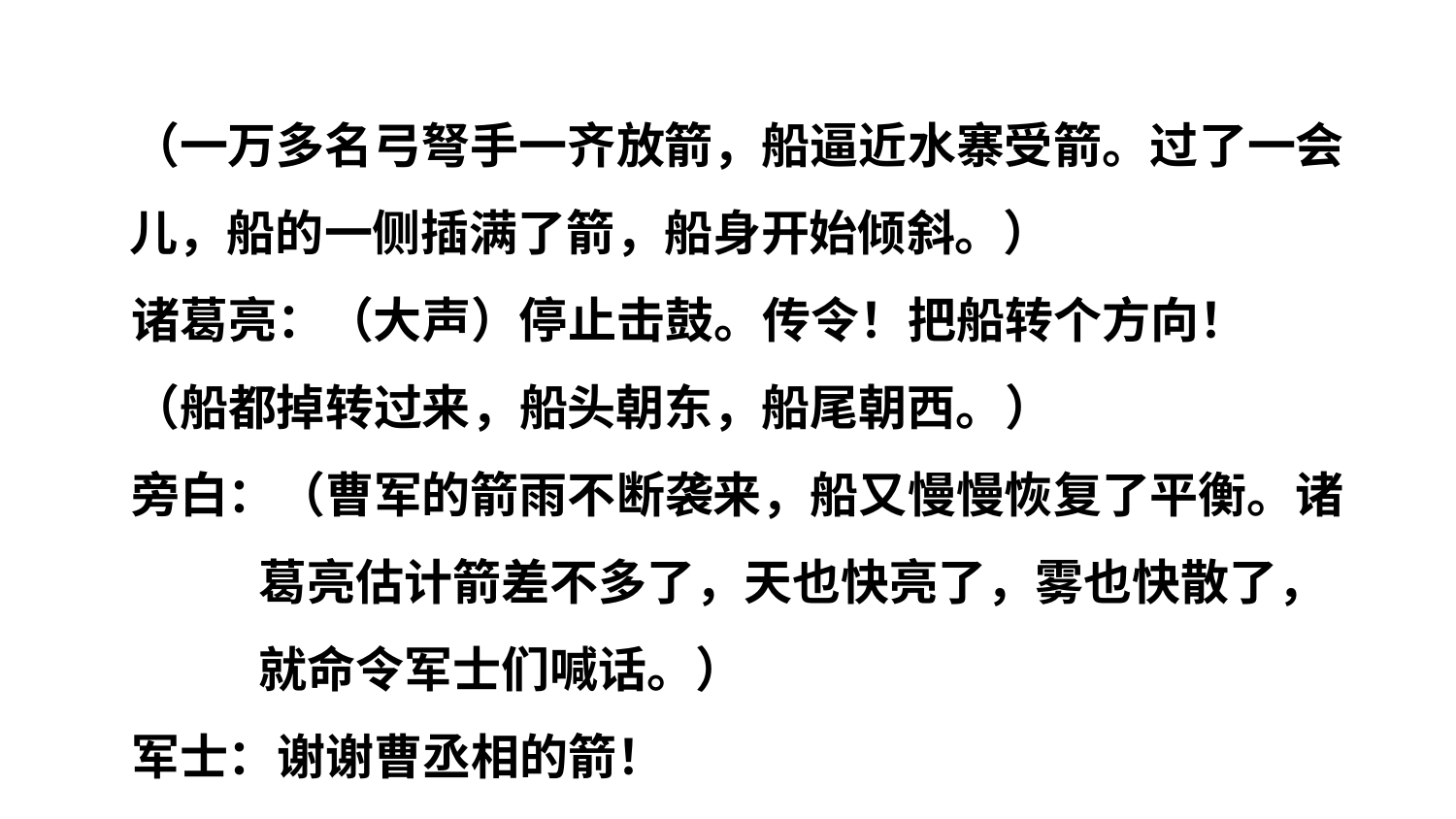

（一万多名弓弩手一齐放箭，船逼近水寨受箭。过了一会儿，船的一侧插满了箭，船身开始倾斜。）
诸葛亮：（大声）停止击鼓。传令！把船转个方向！
（船都掉转过来，船头朝东，船尾朝西。）
旁白：（曹军的箭雨不断袭来，船又慢慢恢复了平衡。诸葛亮估计箭差不多了，天也快亮了，雾也快散了，就命令军士们喊话。）
军士：谢谢曹丞相的箭！